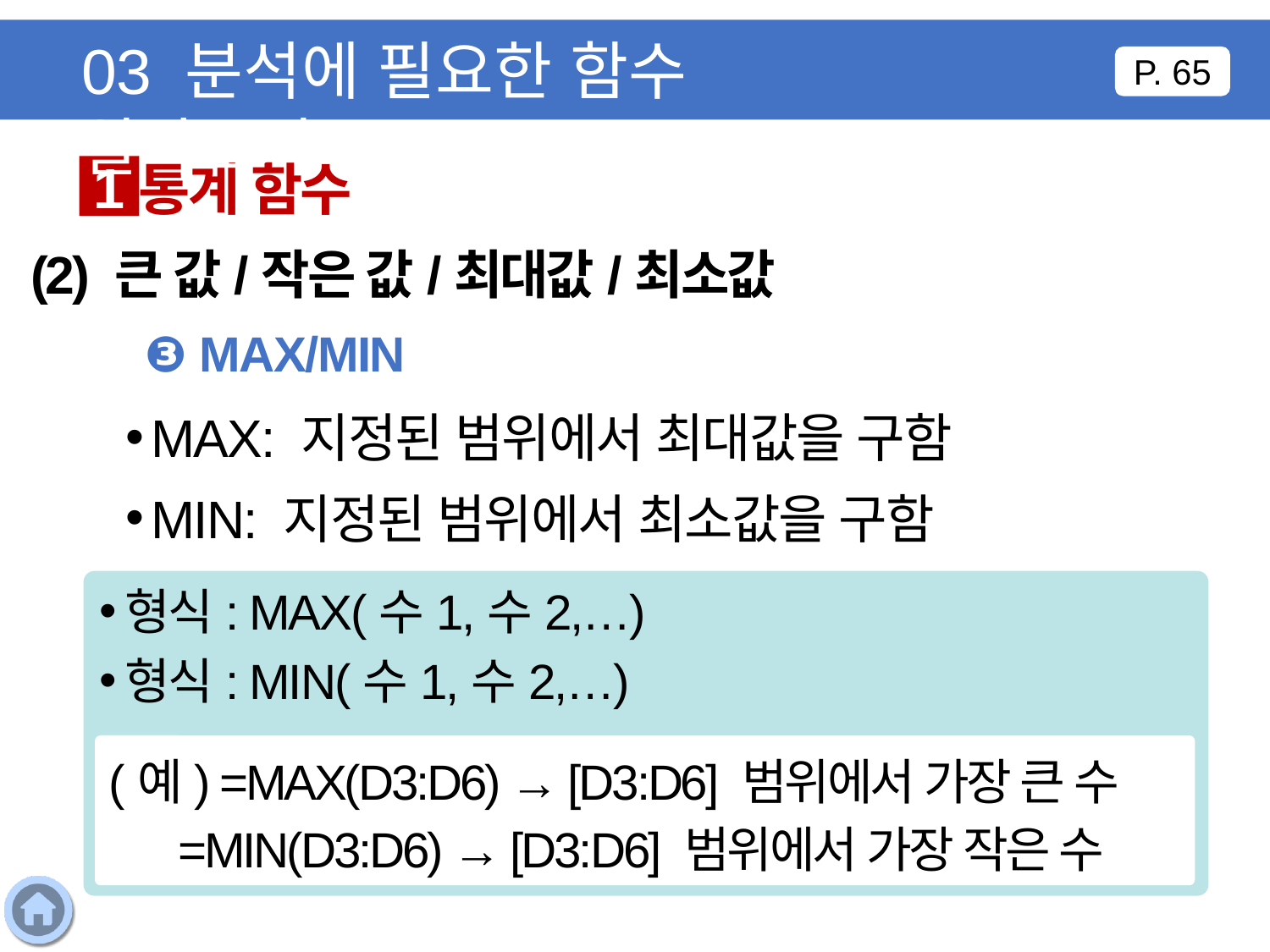

03 분석에 필요한 함수 알아보기
P. 65
통계 함수
1
(2) 큰 값/작은 값/최대값/최소값
❸ MAX/MIN
MAX: 지정된 범위에서 최대값을 구함
MIN: 지정된 범위에서 최소값을 구함
형식: MAX(수1,수2,…)
형식: MIN(수1,수2,…)
(예) =MAX(D3:D6) → [D3:D6] 범위에서 가장 큰 수
      =MIN(D3:D6) → [D3:D6] 범위에서 가장 작은 수